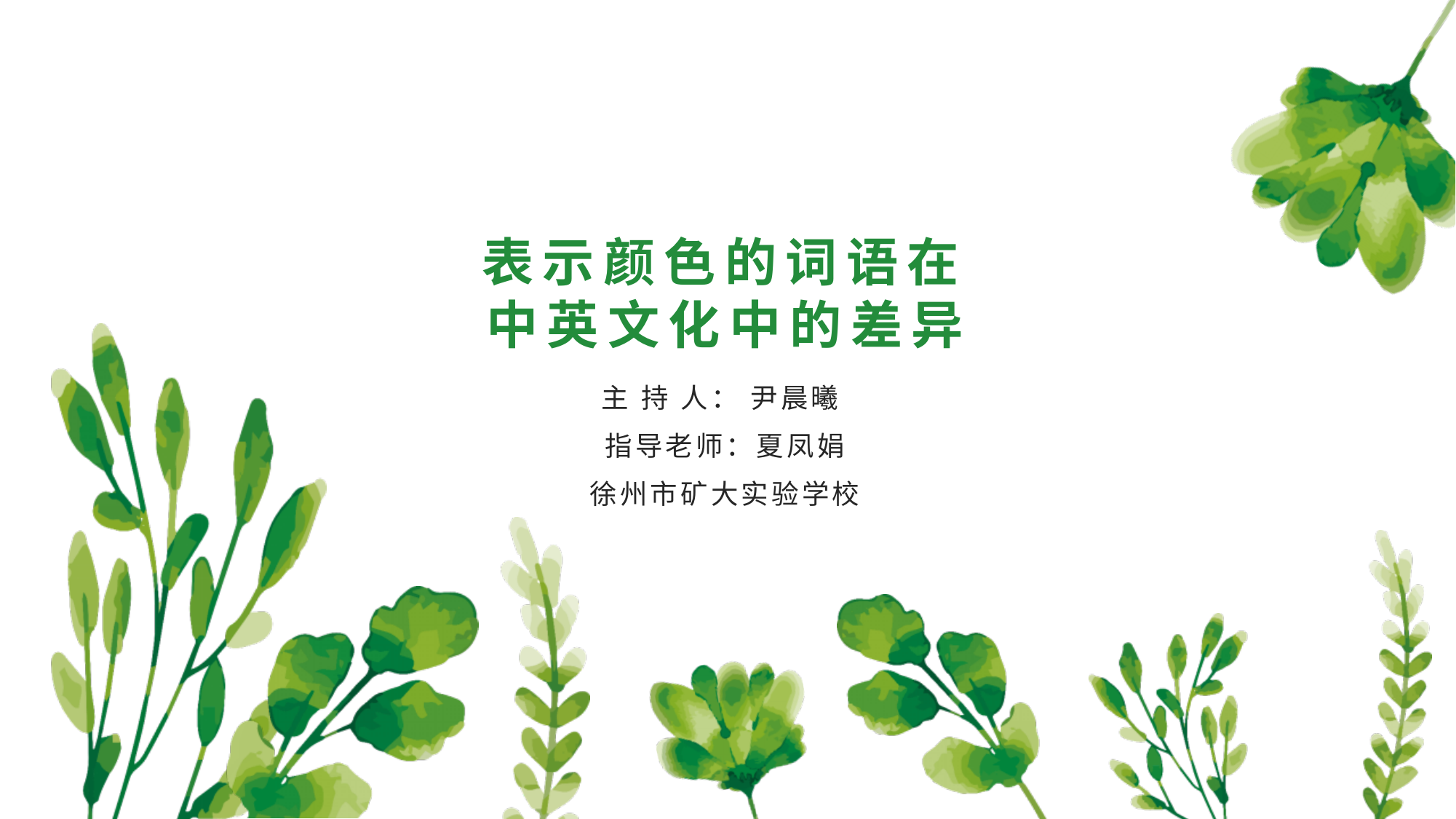

# 表示颜色的词语在 中英文化中的差异
主 持 人： 尹晨曦
指导老师：夏凤娟
徐州市矿大实验学校